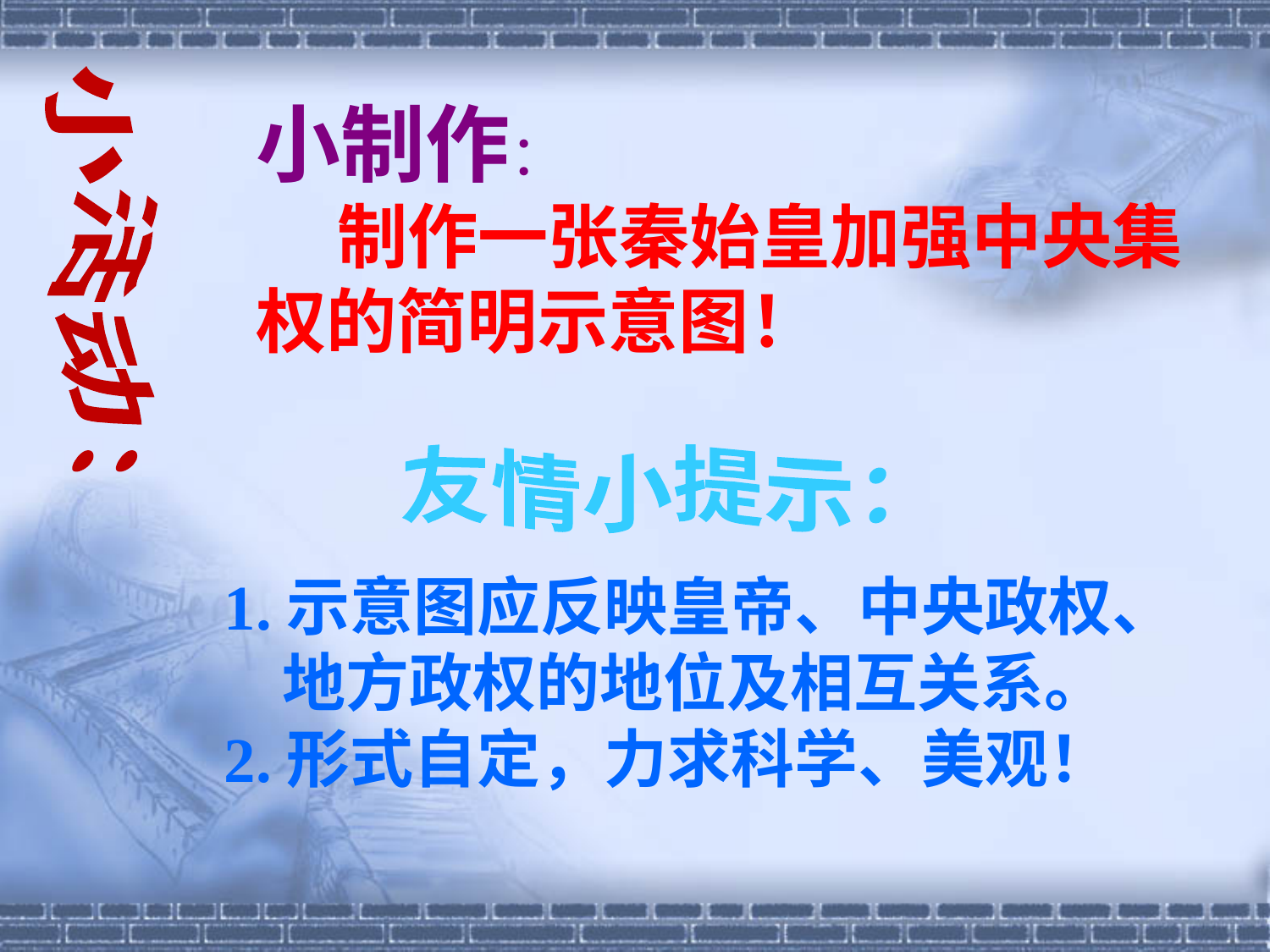

小制作：
    制作一张秦始皇加强中央集权的简明示意图！
小活动：
友情小提示：
1.示意图应反映皇帝、中央政权、
   地方政权的地位及相互关系。
2.形式自定，力求科学、美观！